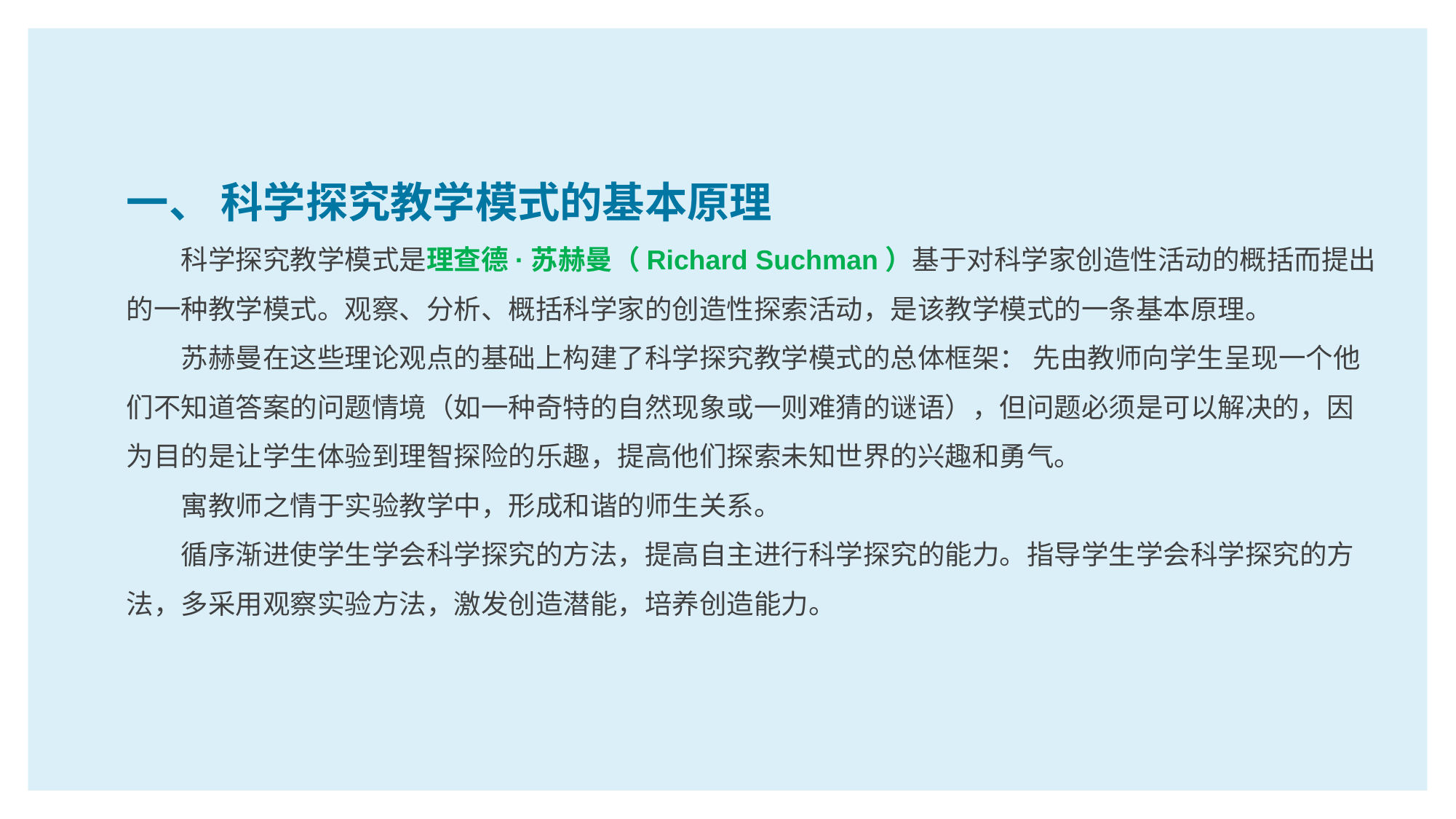

一、 科学探究教学模式的基本原理
科学探究教学模式是理查德·苏赫曼（Richard Suchman）基于对科学家创造性活动的概括而提出的一种教学模式。观察、分析、概括科学家的创造性探索活动，是该教学模式的一条基本原理。
苏赫曼在这些理论观点的基础上构建了科学探究教学模式的总体框架： 先由教师向学生呈现一个他们不知道答案的问题情境（如一种奇特的自然现象或一则难猜的谜语），但问题必须是可以解决的，因为目的是让学生体验到理智探险的乐趣，提高他们探索未知世界的兴趣和勇气。
寓教师之情于实验教学中，形成和谐的师生关系。
循序渐进使学生学会科学探究的方法，提高自主进行科学探究的能力。指导学生学会科学探究的方法，多采用观察实验方法，激发创造潜能，培养创造能力。